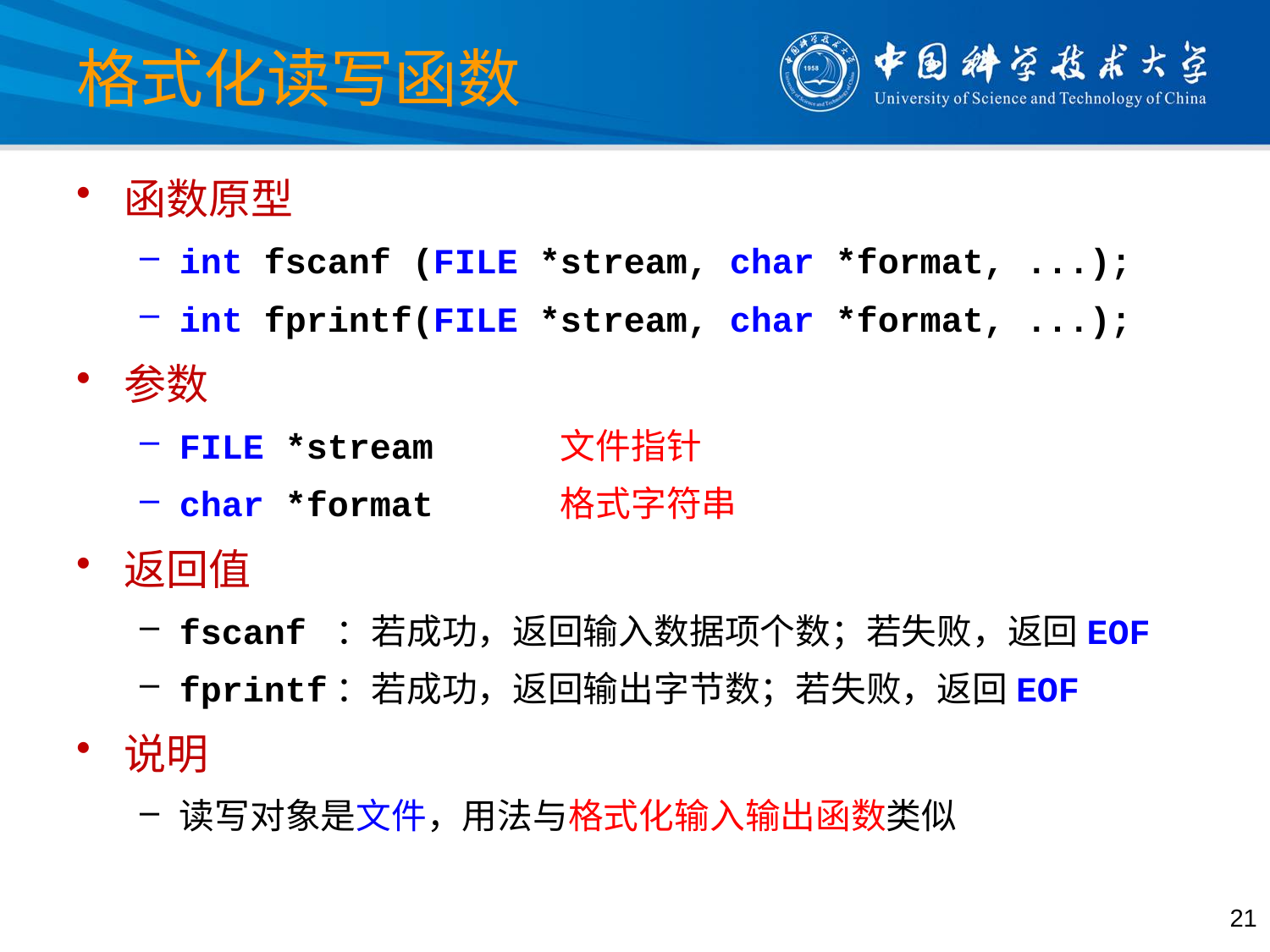

# 格式化读写函数
函数原型
int fscanf (FILE *stream, char *format, ...);
int fprintf(FILE *stream, char *format, ...);
参数
FILE *stream 	文件指针
char *format	格式字符串
返回值
fscanf ：若成功，返回输入数据项个数；若失败，返回EOF
fprintf：若成功，返回输出字节数；若失败，返回EOF
说明
读写对象是文件，用法与格式化输入输出函数类似
21